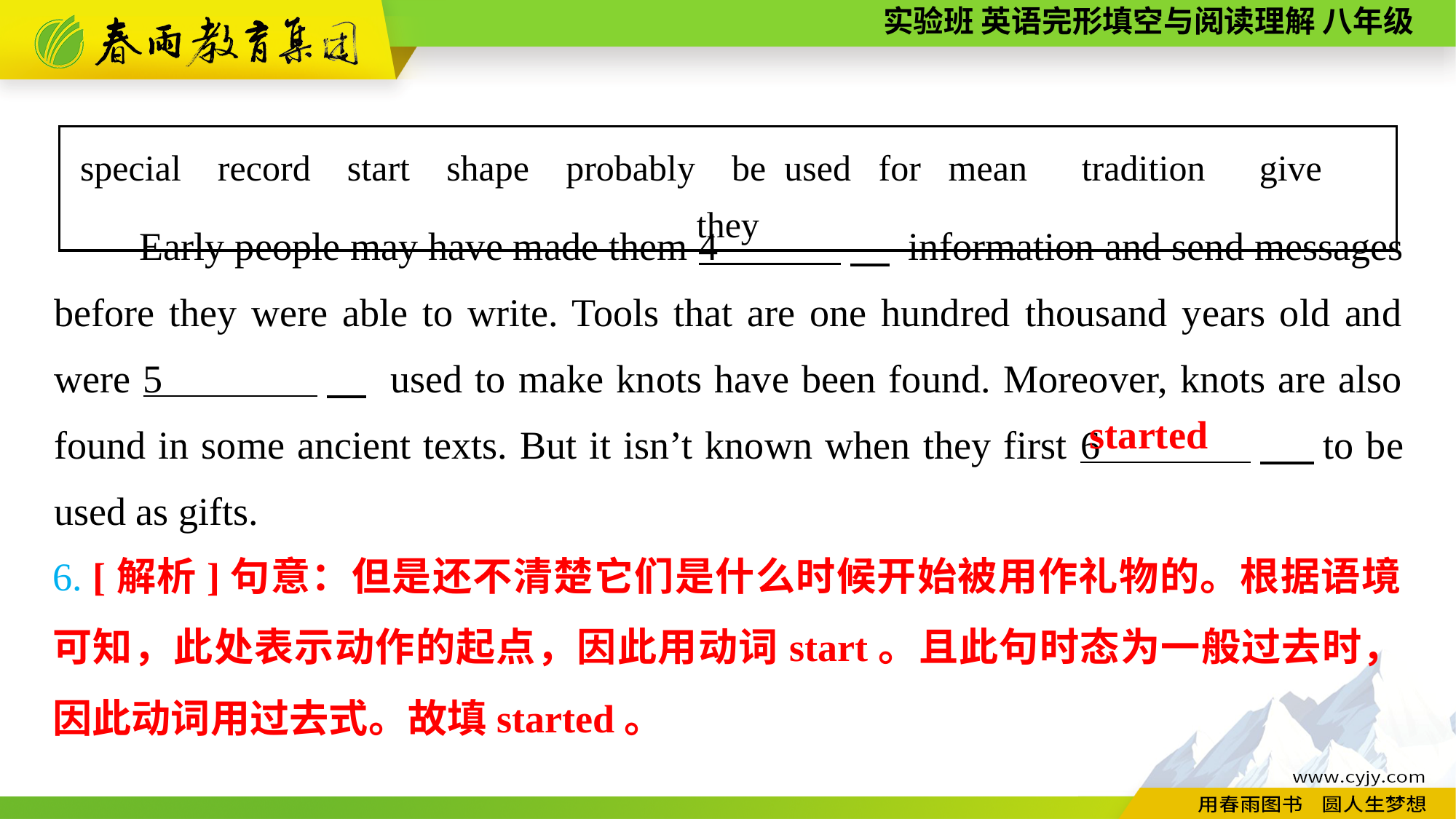

special    record    start    shape    probably    be  used   for   mean　tradition　give　they
Early people may have made them 4            　 information and send messages before they were able to write. Tools that are one hundred thousand years old and were 5            　 used to make knots have been found. Moreover, knots are also found in some ancient texts. But it isn’t known when they first 6            ， to be used as gifts.
started
6. [解析]句意：但是还不清楚它们是什么时候开始被用作礼物的。根据语境可知，此处表示动作的起点，因此用动词start。且此句时态为一般过去时，因此动词用过去式。故填started。